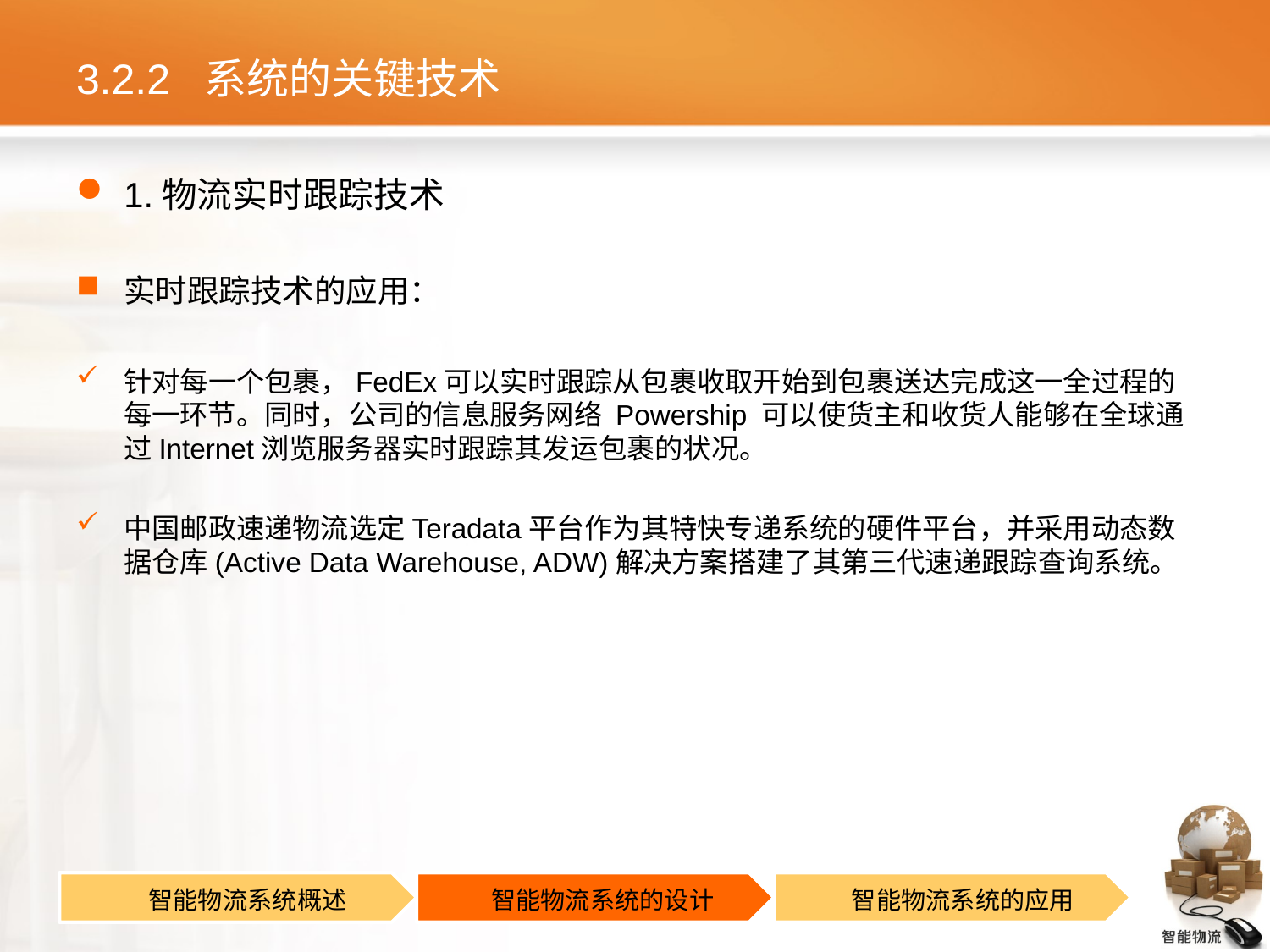

# 3.2.2  系统的关键技术
1.物流实时跟踪技术

实时跟踪技术的应用：

针对每一个包裹，FedEx可以实时跟踪从包裹收取开始到包裹送达完成这一全过程的每一环节。同时，公司的信息服务网络 Powership 可以使货主和收货人能够在全球通过Internet浏览服务器实时跟踪其发运包裹的状况。

中国邮政速递物流选定Teradata平台作为其特快专递系统的硬件平台，并采用动态数据仓库(Active Data Warehouse, ADW)解决方案搭建了其第三代速递跟踪查询系统。